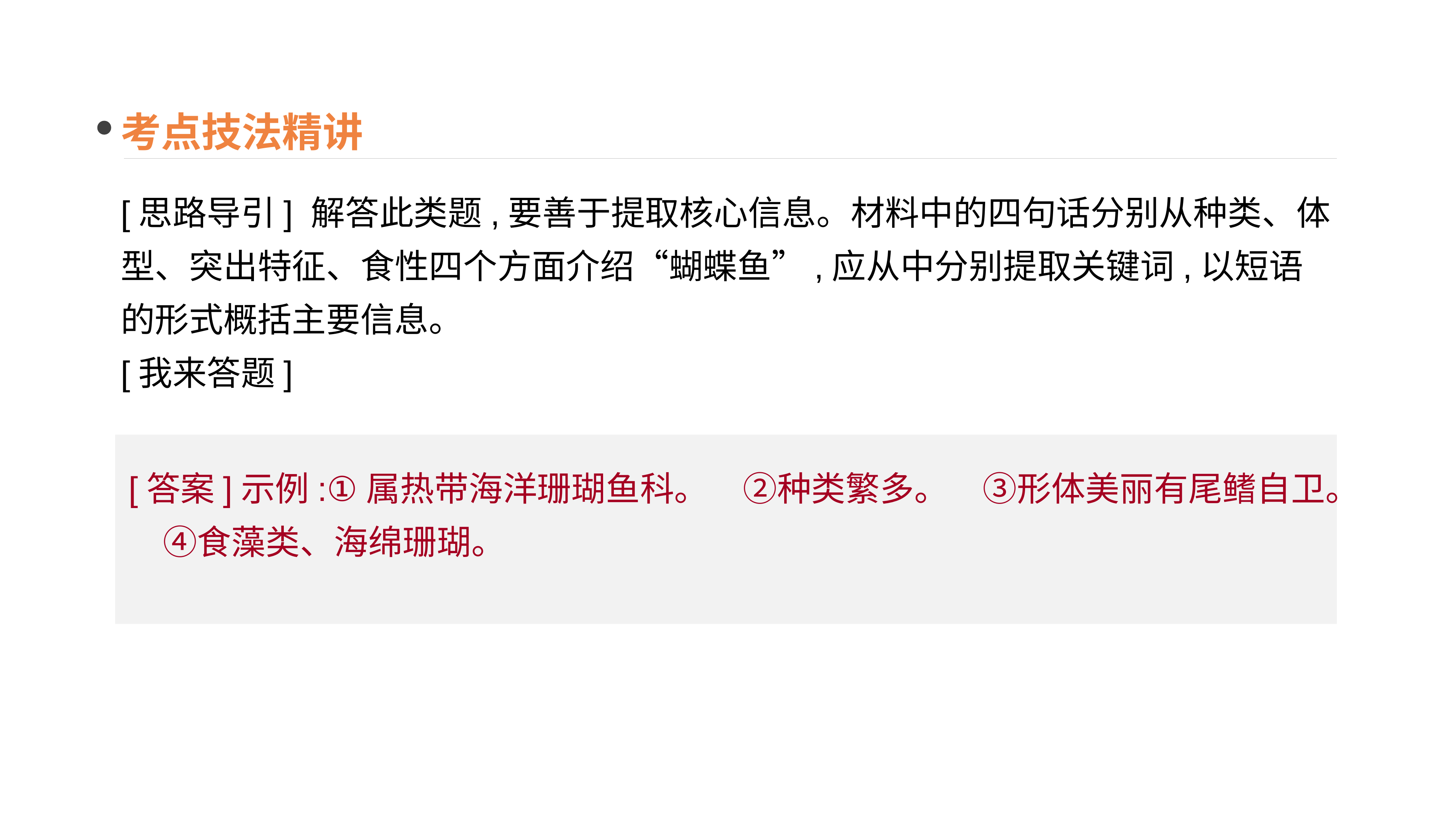

考点技法精讲

[思路导引] 解答此类题,要善于提取核心信息。材料中的四句话分别从种类、体型、突出特征、食性四个方面介绍“蝴蝶鱼”,应从中分别提取关键词,以短语的形式概括主要信息。
[我来答题] ___________________________________________________________________

[答案]示例:①属热带海洋珊瑚鱼科。　②种类繁多。　③形体美丽有尾鳍自卫。　④食藻类、海绵珊瑚。